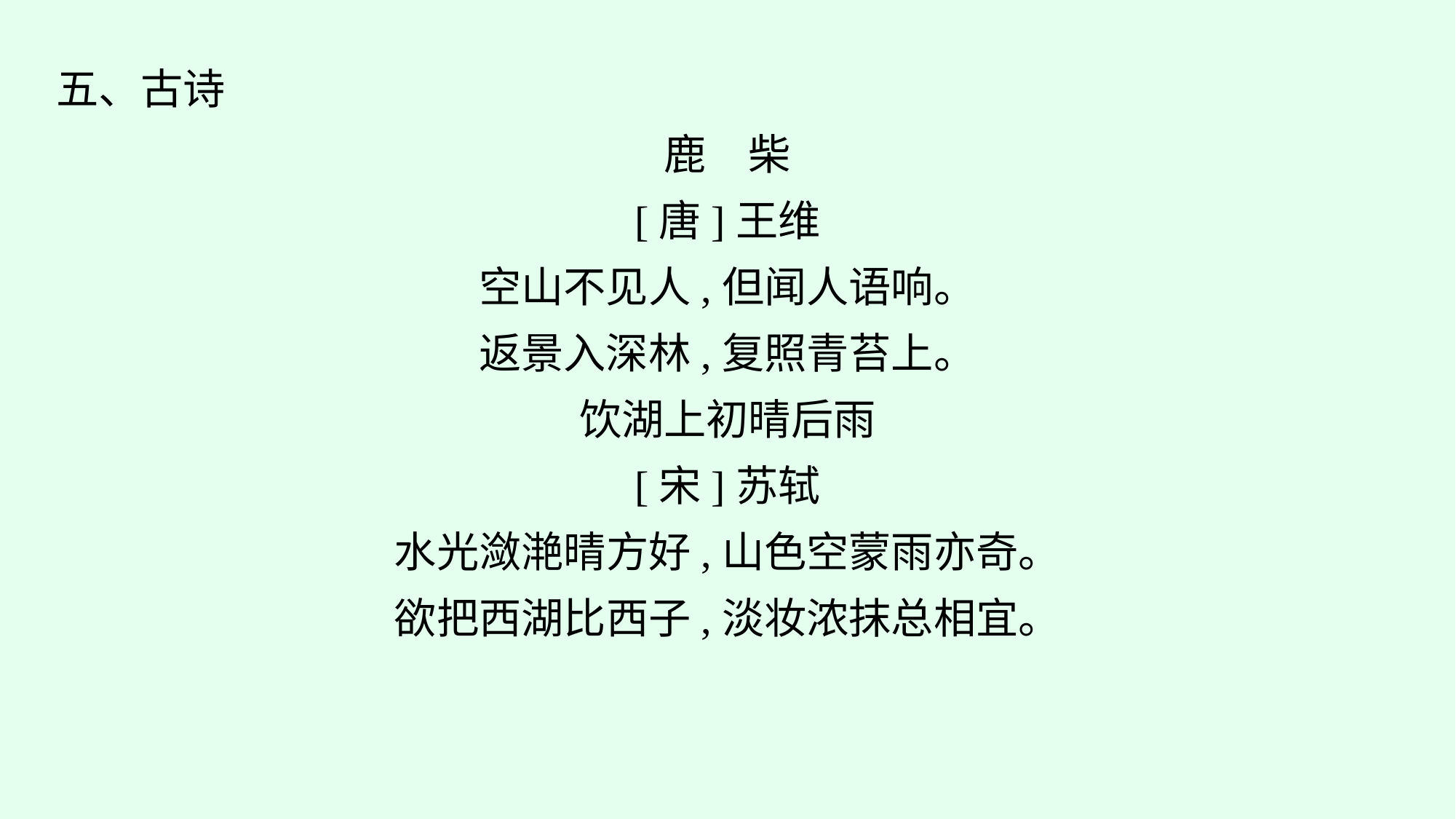

五、古诗
鹿　柴
[唐]王维
空山不见人,但闻人语响。
返景入深林,复照青苔上。
饮湖上初晴后雨
[宋]苏轼
水光潋滟晴方好,山色空蒙雨亦奇。
欲把西湖比西子,淡妆浓抹总相宜。